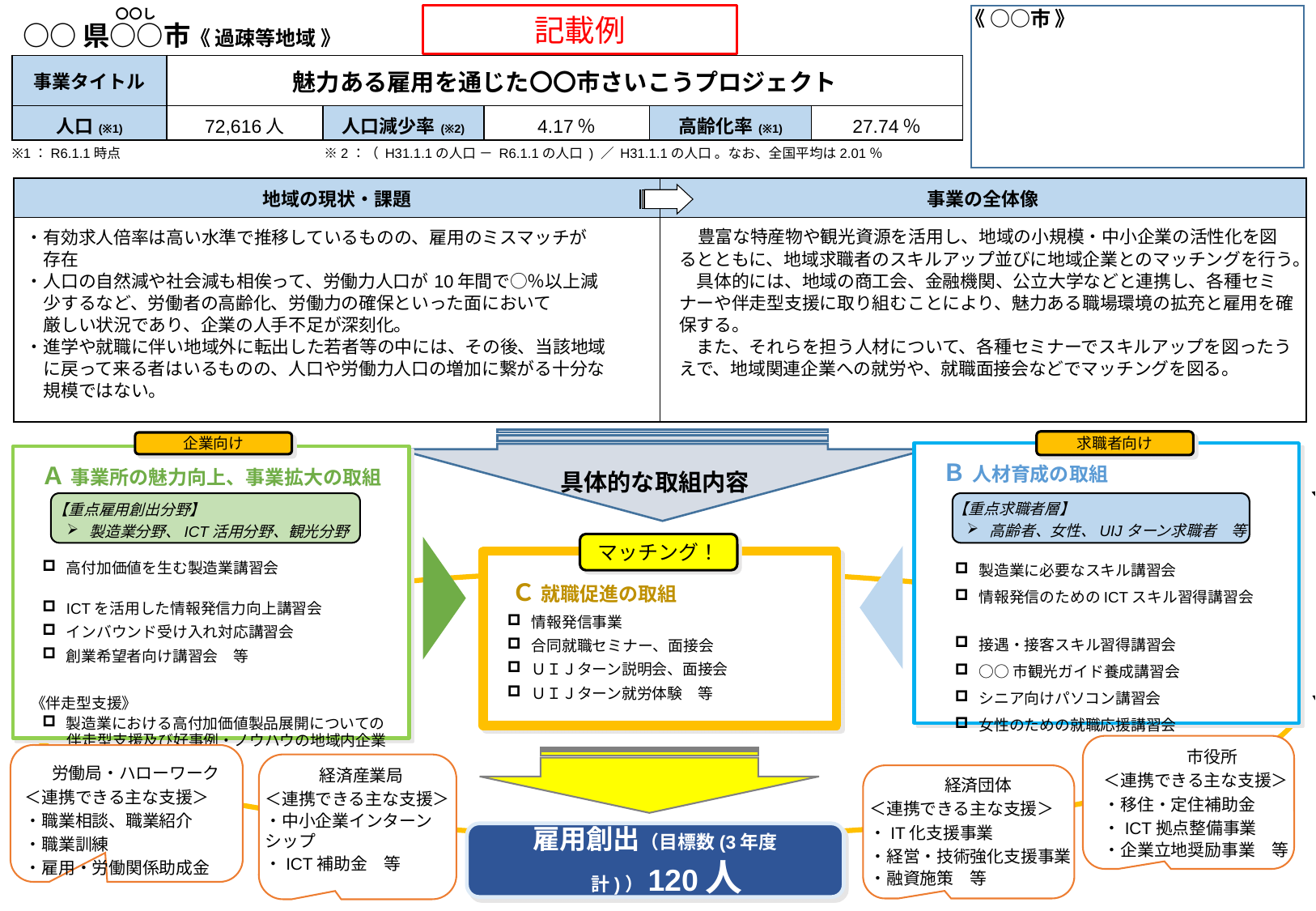

〇〇し
《 ○○市 》
記載例

○○県○○市《 過疎等地域 》
人口減少率と高齢化率は、小数点第二位（第三位を四捨五入）まで記入すること。
| 事業タイトル | 魅力ある雇用を通じた〇〇市さいこうプロジェクト |  |  |  |  |
| --- | --- | --- | --- | --- | --- |
| 人口(※1) | 72,616人 | 人口減少率(※2) | 4.17％ | 高齢化率(※1) | 27.74％ |
厚労省にて
地図を挿入
※1：R6.1.1時点　　　　　　　　　　　　　　　※2：（ H31.1.1の人口 － R6.1.1の人口 ) ／ H31.1.1の人口 。なお、全国平均は2.01％
| 地域の現状・課題 | 事業の全体像 |
| --- | --- |
| ・有効求人倍率は高い水準で推移しているものの、雇用のミスマッチが 　存在 ・人口の自然減や社会減も相俟って、労働力人口が10年間で○％以上減　 　少するなど、労働者の高齢化、労働力の確保といった面において 　厳しい状況であり、企業の人手不足が深刻化。 ・進学や就職に伴い地域外に転出した若者等の中には、その後、当該地域 　に戻って来る者はいるものの、人口や労働力人口の増加に繋がる十分な 　規模ではない。 | 豊富な特産物や観光資源を活用し、地域の小規模・中小企業の活性化を図るとともに、地域求職者のスキルアップ並びに地域企業とのマッチングを行う。 　具体的には、地域の商工会、金融機関、公立大学などと連携し、各種セミナーや伴走型支援に取り組むことにより、魅力ある職場環境の拡充と雇用を確保する。 　また、それらを担う人材について、各種セミナーでスキルアップを図ったうえで、地域関連企業への就労や、就職面接会などでマッチングを図る。 |

地域の現状・課題は箇条書きで記載すること。
なお、事業の全体像を含め、構想書からの引用を原則とし、構想書上にない表現を新たに用いないこと。

「重点雇用創出分野」、「重点求職者層」欄については、フレームを適宜調整することは可とするが、重点とするものが多い場合には、特に重点とするものを数項目列挙したうえで残りの項目は『等』で括ること。
求職者向け
企業向け
Ｂ 人材育成の取組

Ａ 事業所の魅力向上、事業拡大の取組
具体的な取組内容
各地域において作成。
なお、他地域との統一性をもたせるため、様式・フレーム・文字ポイントは変更しないこと。
【重点求職者層】
高齢者、女性、UIJターン求職者　等
【重点雇用創出分野】
製造業分野、ICT活用分野、観光分野

マッチング！

Ｃ 就職促進の取組
製造業に必要なスキル講習会
情報発信のためのICTスキル習得講習会
接遇・接客スキル習得講習会
○○市観光ガイド養成講習会
シニア向けパソコン講習会
女性のための就職応援講習会
高付加価値を生む製造業講習会
ICTを活用した情報発信力向上講習会
インバウンド受け入れ対応講習会
創業希望者向け講習会　等
《伴走型支援》
製造業における高付加価値製品展開についての
伴走型支援及び好事例・ノウハウの地域内企業への展開　等

各取組は、構想書に記載の個別事業名と一致させること。
個別事業数が多く、フレーム内に収まらない場合には、代表的なものを数項目列挙したうえで残りの講習会・伴走型支援は『等』で括ること。
（いずれもA～C共通）

情報発信事業
合同就職セミナー、面接会
ＵＩＪターン説明会、面接会
ＵＩＪターン就労体験　等

伴走型支援を実施しない地域については、《伴走型支援》の項目ごと削除すること。

市役所
＜連携できる主な支援＞
・移住・定住補助金
・ICT拠点整備事業
・企業立地奨励事業　等
労働局・ハローワーク
＜連携できる主な支援＞
・職業相談、職業紹介
・職業訓練
・雇用・労働関係助成金
経済産業局
＜連携できる主な支援＞
・中小企業インターンシップ
・ICT補助金　等

経済団体
＜連携できる主な支援＞
・IT化支援事業
・経営・技術強化支援事業
・融資施策　等
地方公共団体等が実施している雇用施策と連動している事業について記載すること。
雇用創出（目標数(3年度計)）120人